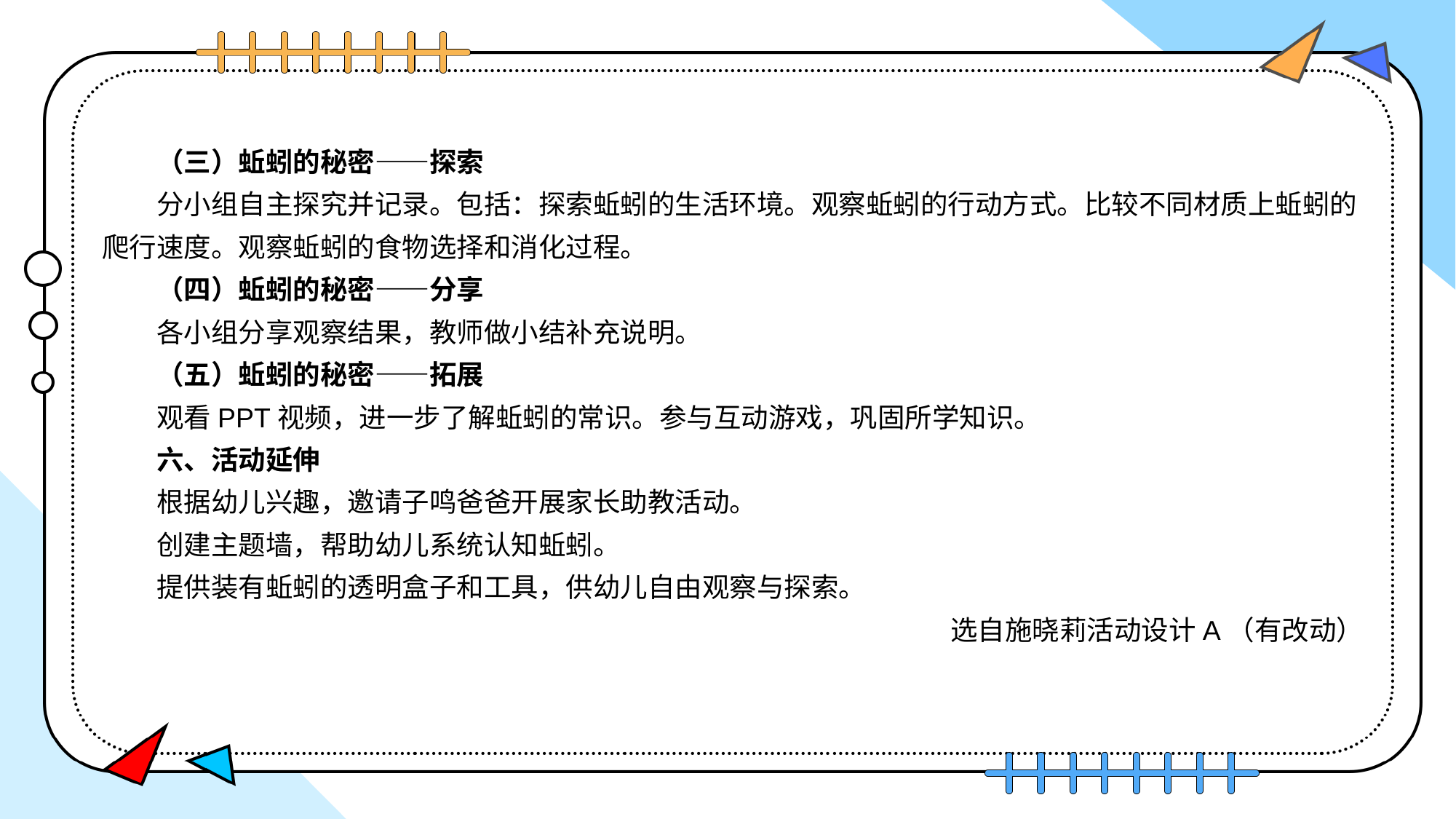

（三）蚯蚓的秘密——探索
分小组自主探究并记录。包括：探索蚯蚓的生活环境。观察蚯蚓的行动方式。比较不同材质上蚯蚓的爬行速度。观察蚯蚓的食物选择和消化过程。
（四）蚯蚓的秘密——分享
各小组分享观察结果，教师做小结补充说明。
（五）蚯蚓的秘密——拓展
观看PPT视频，进一步了解蚯蚓的常识。参与互动游戏，巩固所学知识。
六、活动延伸
根据幼儿兴趣，邀请子鸣爸爸开展家长助教活动。
创建主题墙，帮助幼儿系统认知蚯蚓。
提供装有蚯蚓的透明盒子和工具，供幼儿自由观察与探索。
选自施晓莉活动设计A（有改动）